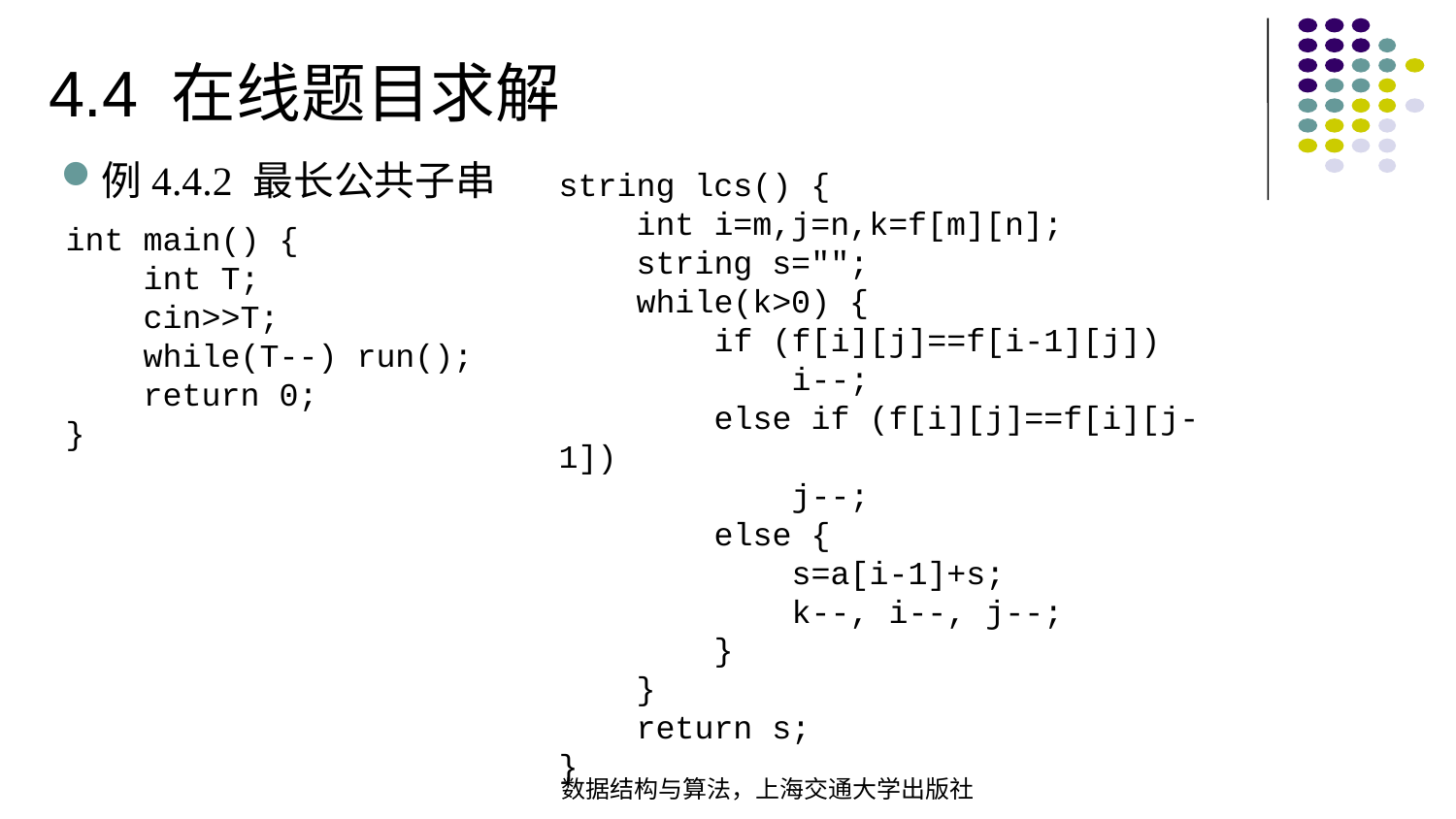

4.4 在线题目求解
例4.4.2 最长公共子串
string lcs() {    int i=m,j=n,k=f[m][n];    string s="";     while(k>0) {        if (f[i][j]==f[i-1][j])            i--;        else if (f[i][j]==f[i][j-1])            j--;        else {            s=a[i-1]+s;            k--, i--, j--;        }    }    return s;
}
int main() {    int T;    cin>>T;    while(T--) run();    return 0;}